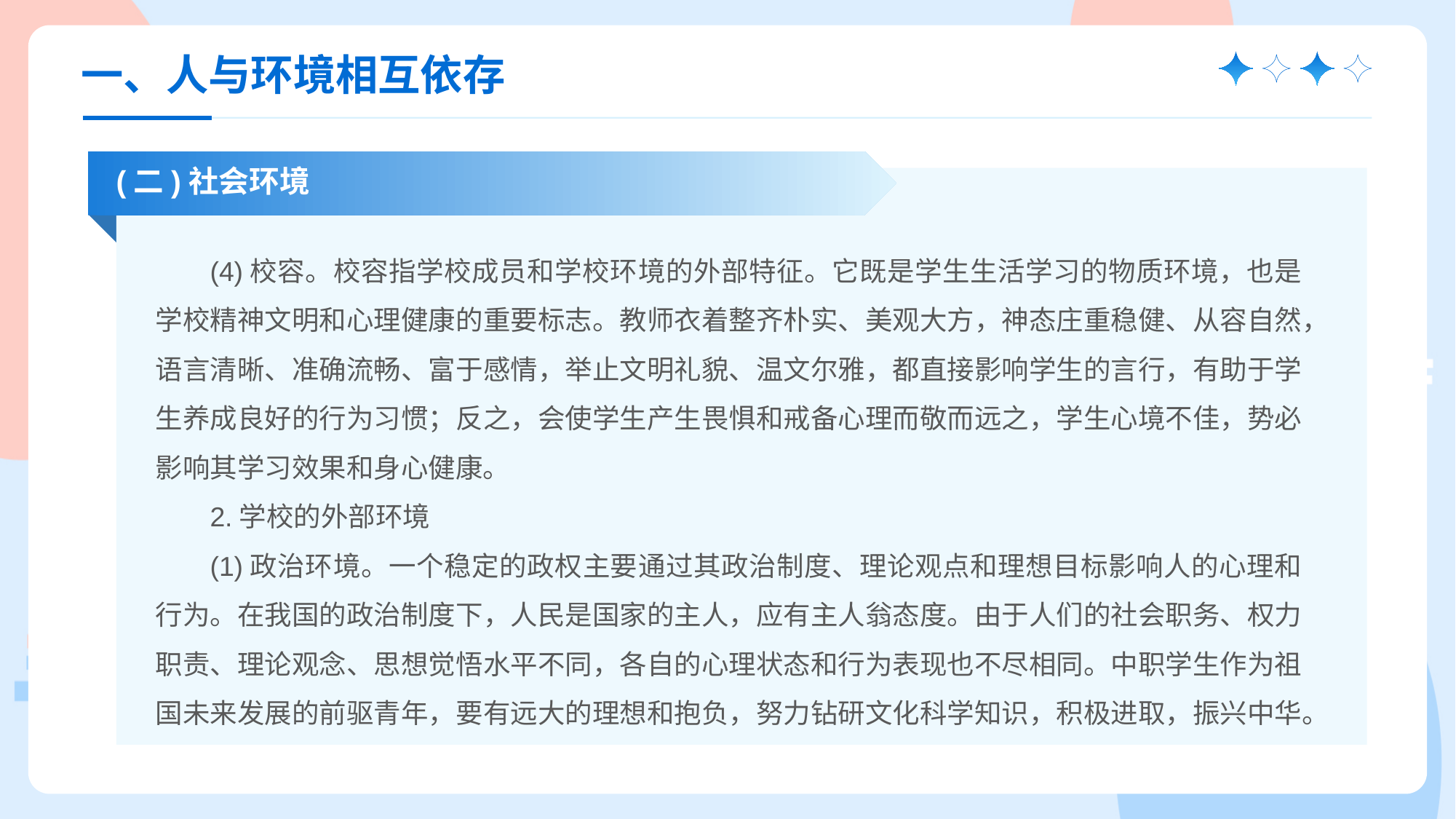

一、人与环境相互依存
(二)社会环境

(4)校容。校容指学校成员和学校环境的外部特征。它既是学生生活学习的物质环境，也是学校精神文明和心理健康的重要标志。教师衣着整齐朴实、美观大方，神态庄重稳健、从容自然，语言清晰、准确流畅、富于感情，举止文明礼貌、温文尔雅，都直接影响学生的言行，有助于学生养成良好的行为习惯；反之，会使学生产生畏惧和戒备心理而敬而远之，学生心境不佳，势必影响其学习效果和身心健康。
2.学校的外部环境
(1)政治环境。一个稳定的政权主要通过其政治制度、理论观点和理想目标影响人的心理和行为。在我国的政治制度下，人民是国家的主人，应有主人翁态度。由于人们的社会职务、权力职责、理论观念、思想觉悟水平不同，各自的心理状态和行为表现也不尽相同。中职学生作为祖国未来发展的前驱青年，要有远大的理想和抱负，努力钻研文化科学知识，积极进取，振兴中华。